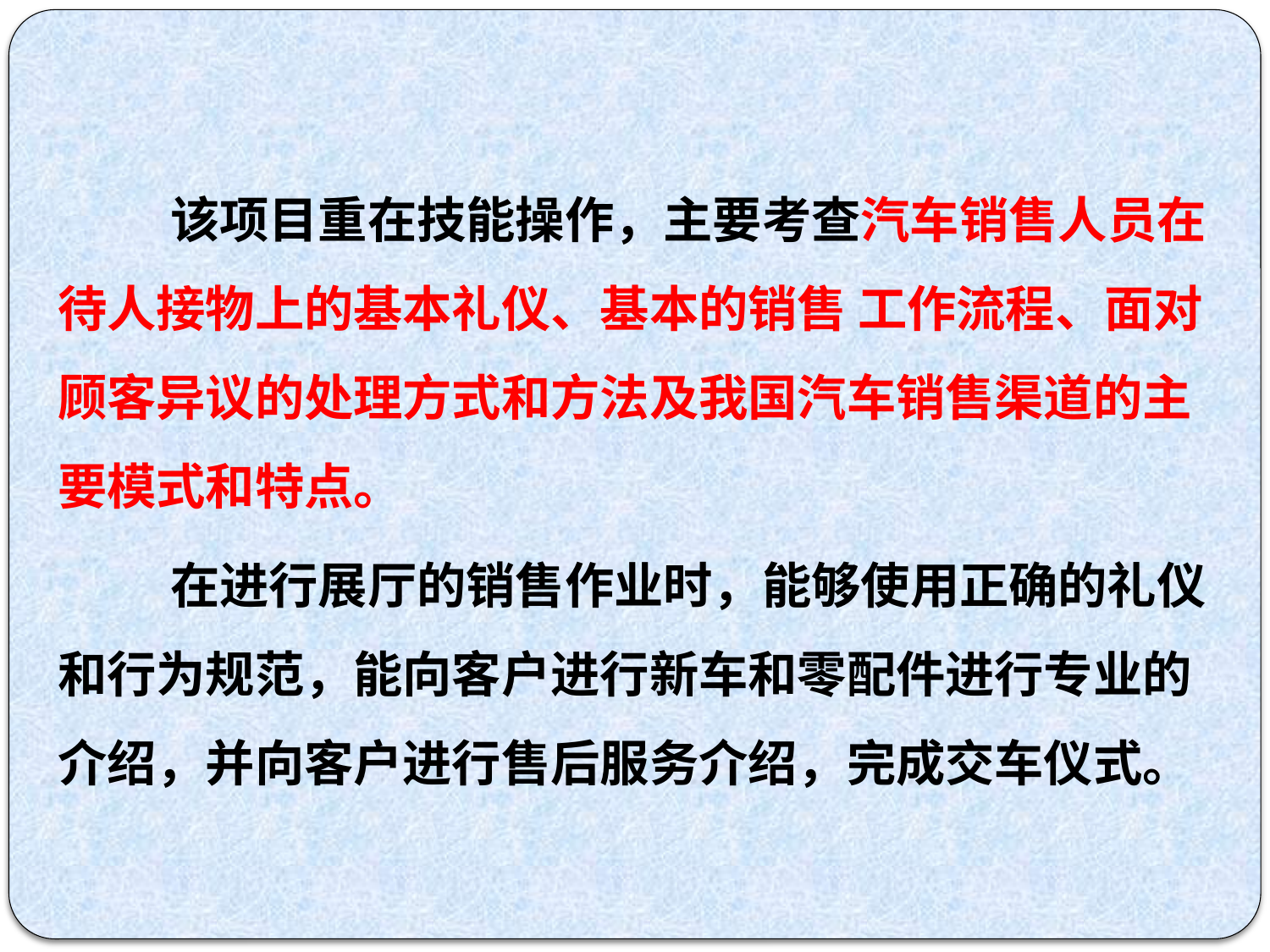

该项目重在技能操作，主要考查汽车销售人员在待人接物上的基本礼仪、基本的销售 工作流程、面对顾客异议的处理方式和方法及我国汽车销售渠道的主要模式和特点。
         在进行展厅的销售作业时，能够使用正确的礼仪和行为规范，能向客户进行新车和零配件进行专业的介绍，并向客户进行售后服务介绍，完成交车仪式。